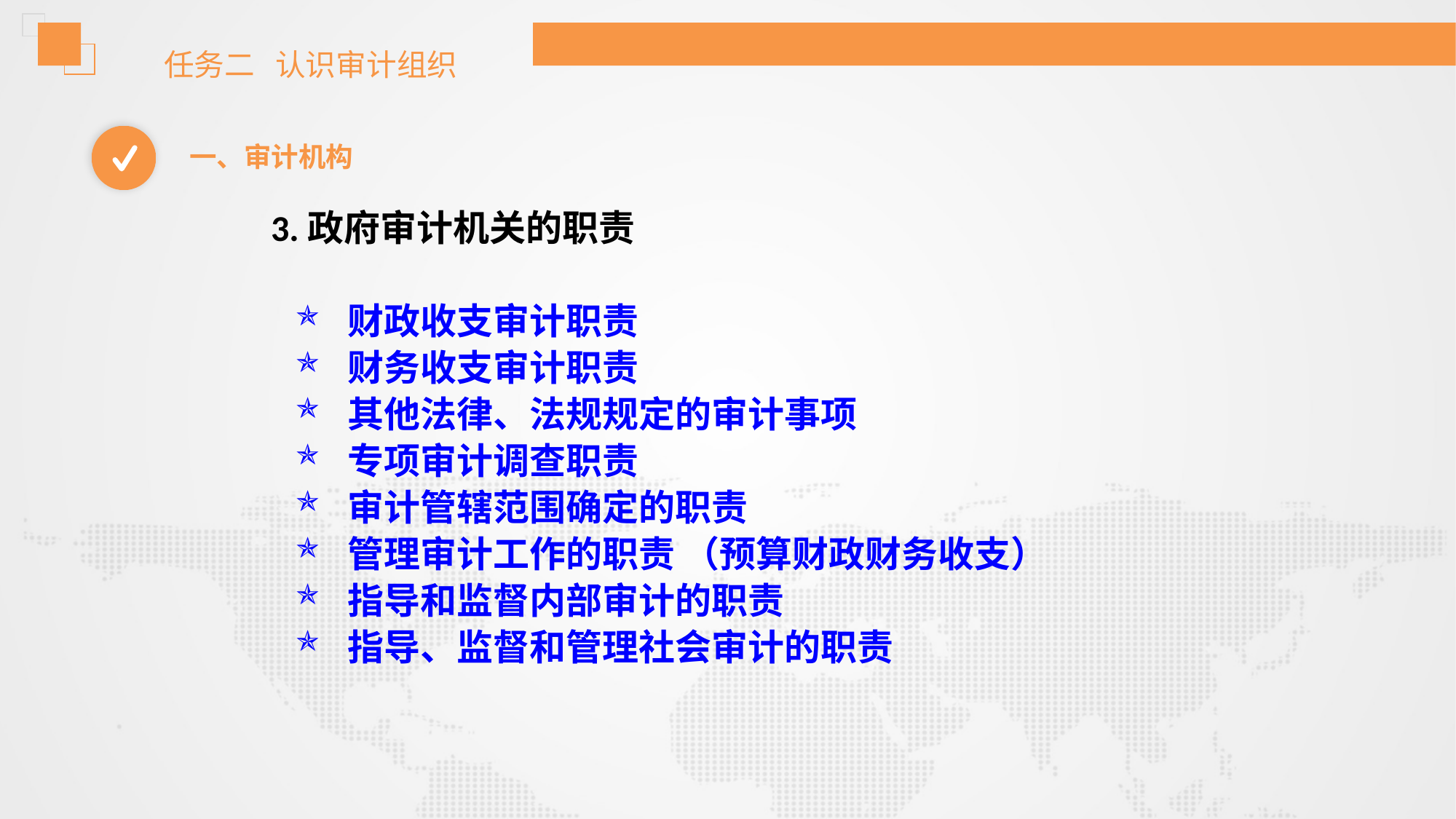

任务二   认识审计组织

一、审计机构

3.政府审计机关的职责
财政收支审计职责
财务收支审计职责
其他法律、法规规定的审计事项
专项审计调查职责
审计管辖范围确定的职责
管理审计工作的职责 （预算财政财务收支）
指导和监督内部审计的职责
指导、监督和管理社会审计的职责